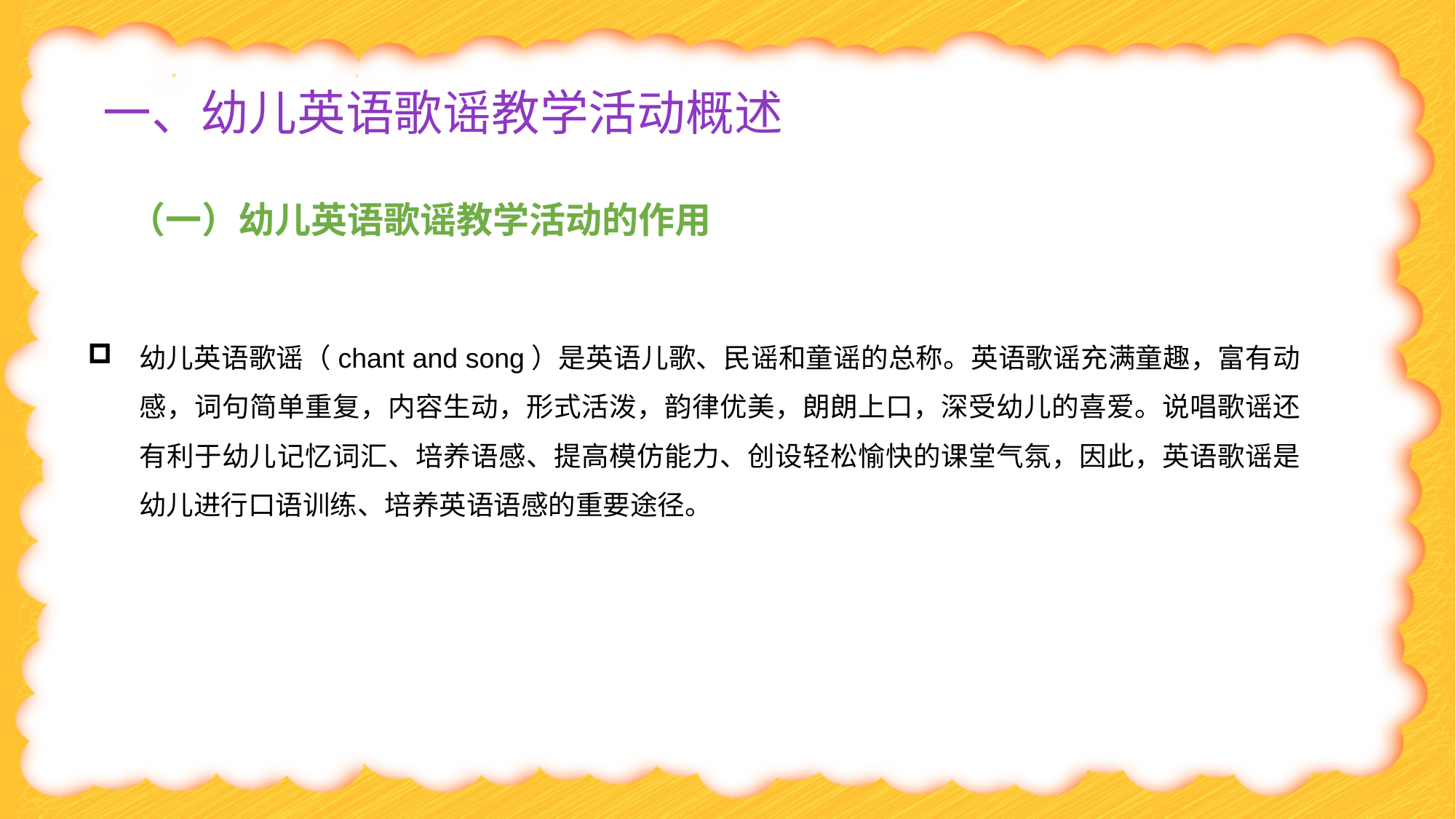

# 一、幼儿英语歌谣教学活动概述
（一）幼儿英语歌谣教学活动的作用
幼儿英语歌谣（chant and song）是英语儿歌、民谣和童谣的总称。英语歌谣充满童趣，富有动感，词句简单重复，内容生动，形式活泼，韵律优美，朗朗上口，深受幼儿的喜爱。说唱歌谣还有利于幼儿记忆词汇、培养语感、提高模仿能力、创设轻松愉快的课堂气氛，因此，英语歌谣是幼儿进行口语训练、培养英语语感的重要途径。